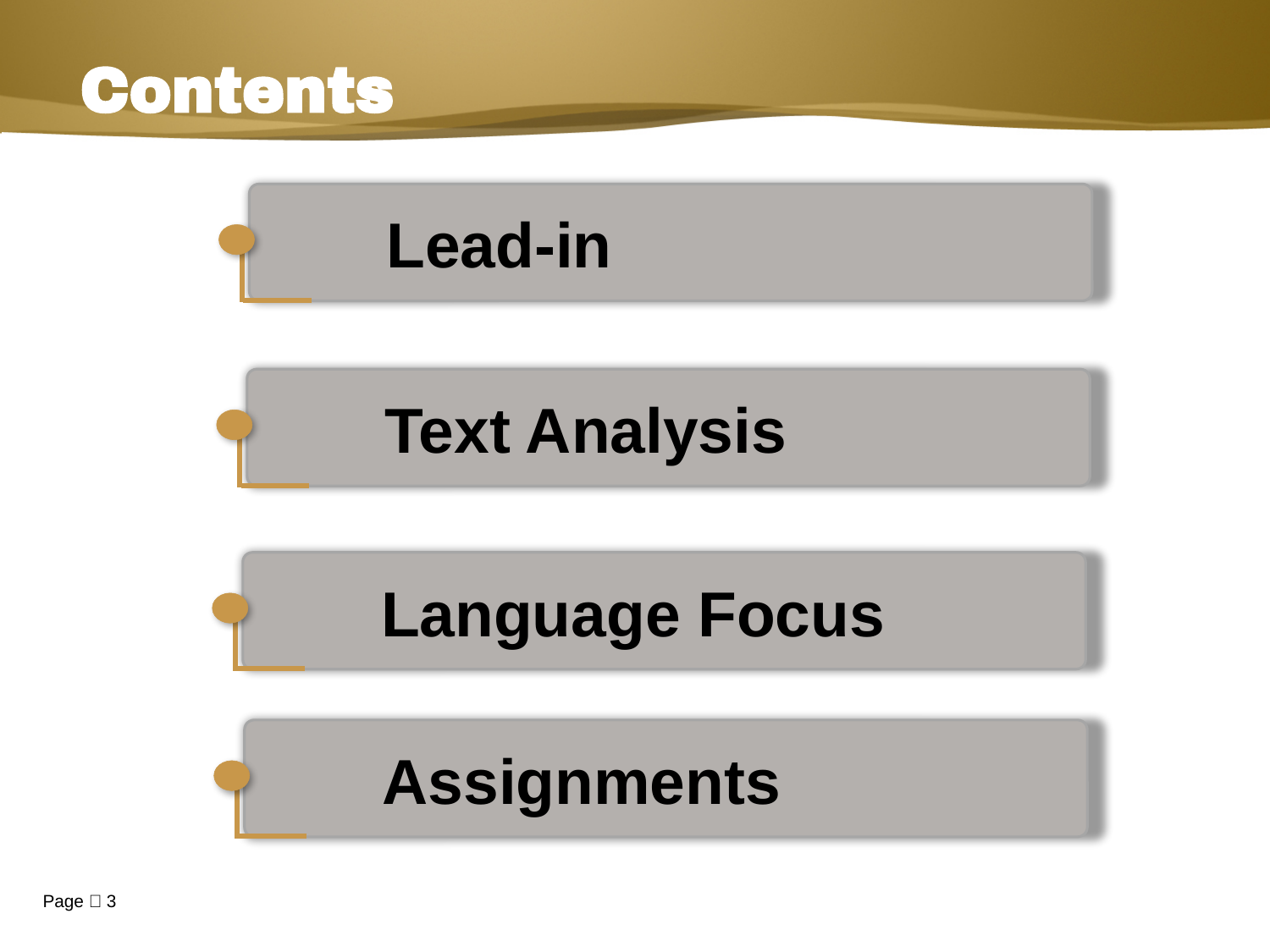

Contents

Lead-in

点击添加文本

Text Analysis

点击添加文本

Language Focus
点击添加文本

Assignments

点击添加文本